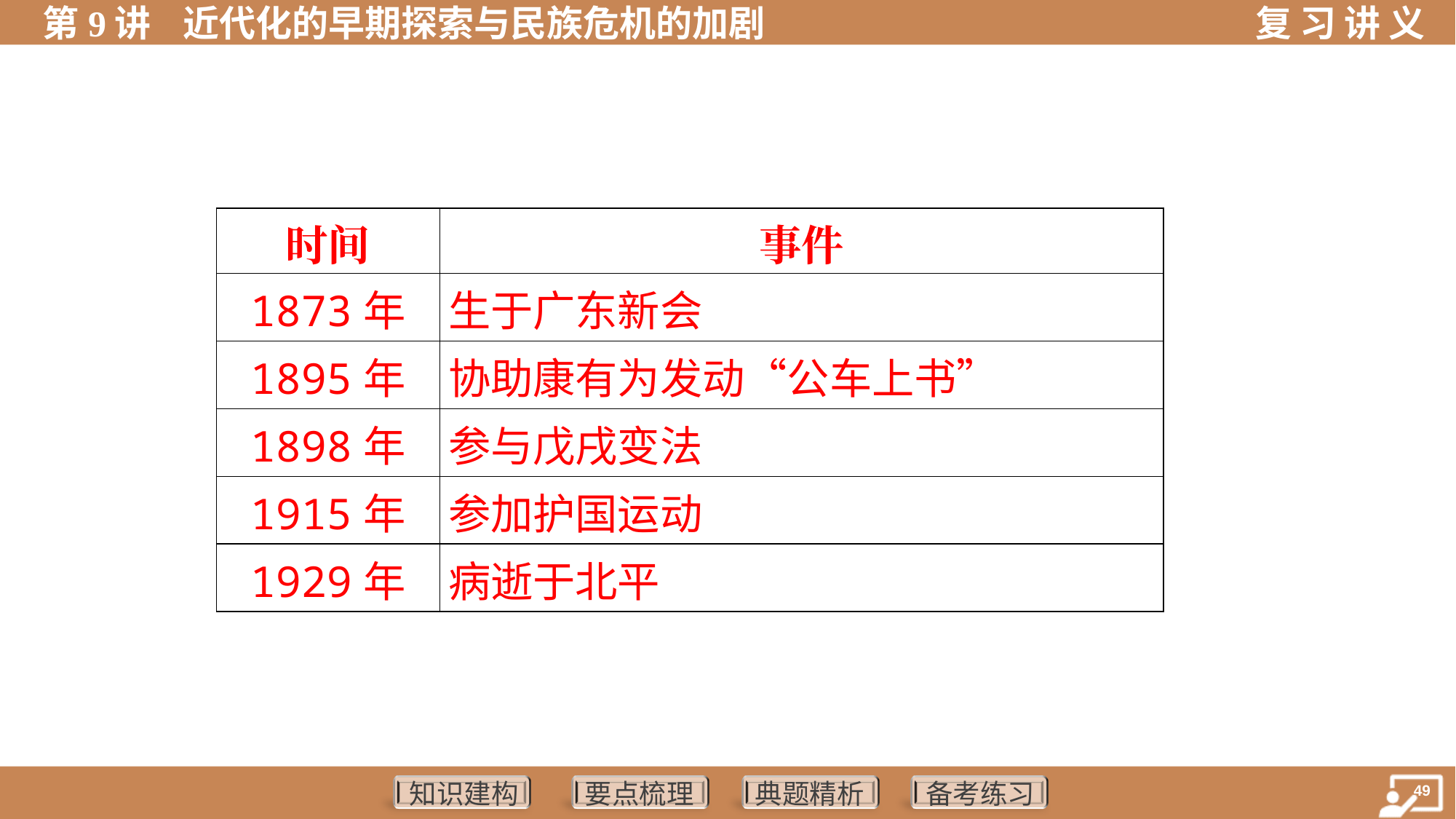

| 时间 | 事件 |
| --- | --- |
| 1873年 | 生于广东新会 |
| 1895年 | 协助康有为发动“公车上书” |
| 1898年 | 参与戊戌变法 |
| 1915年 | 参加护国运动 |
| 1929年 | 病逝于北平 |